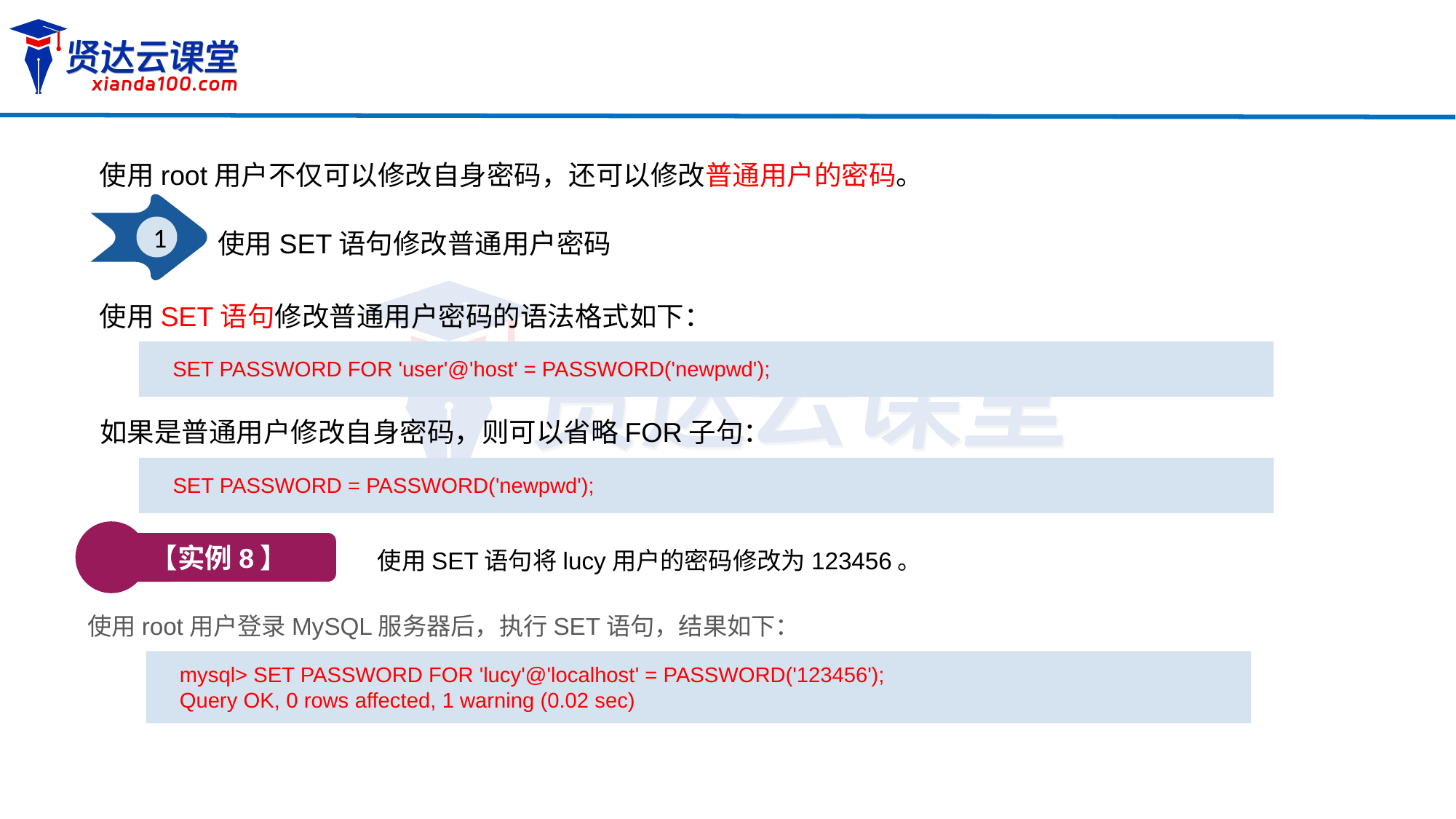

使用root用户不仅可以修改自身密码，还可以修改普通用户的密码。

1
使用SET语句修改普通用户密码
使用SET语句修改普通用户密码的语法格式如下：

SET PASSWORD FOR 'user'@'host' = PASSWORD('newpwd');
如果是普通用户修改自身密码，则可以省略FOR子句：

SET PASSWORD = PASSWORD('newpwd');

【实例8】
使用SET语句将lucy用户的密码修改为123456。
使用root用户登录MySQL服务器后，执行SET语句，结果如下：

mysql> SET PASSWORD FOR 'lucy'@'localhost' = PASSWORD('123456');
Query OK, 0 rows affected, 1 warning (0.02 sec)